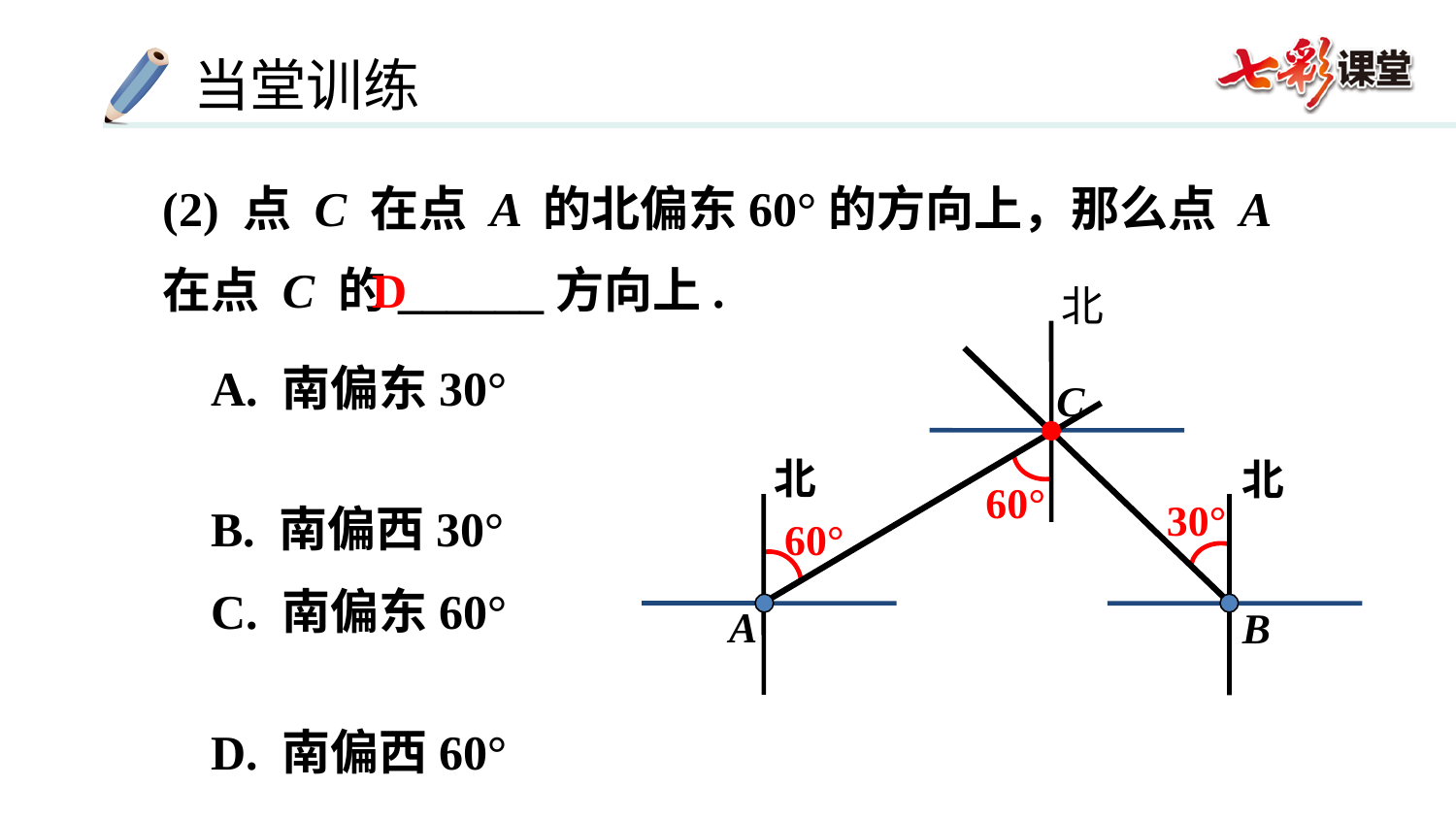

(2) 点 C 在点 A 的北偏东60°的方向上，那么点 A在点 C 的______方向上.
D
北

A. 南偏东30°
B. 南偏西30°
C. 南偏东60°
D. 南偏西60°
C

北
北

60°
30°

60°

A
B